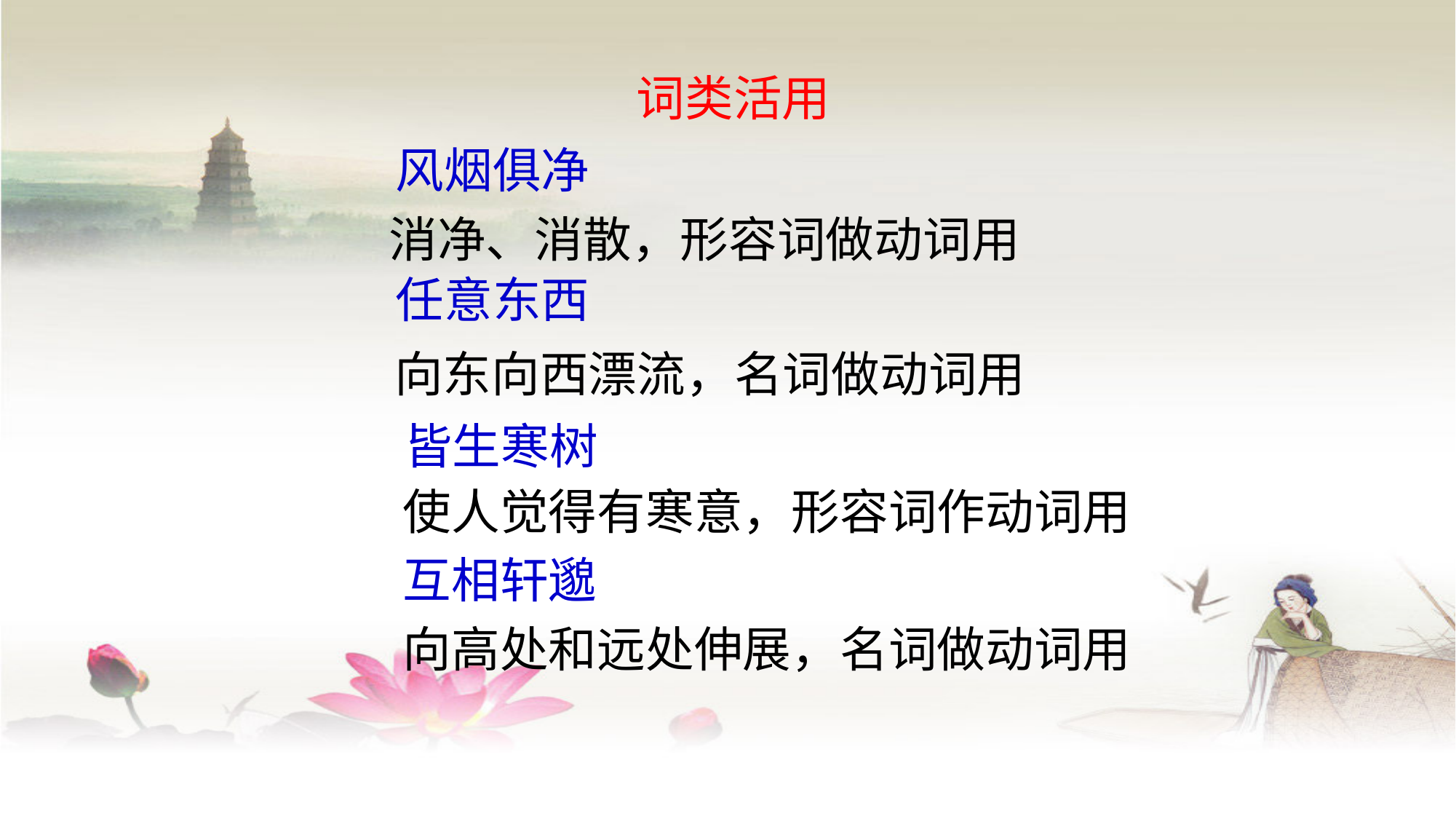

词类活用
风烟俱净
消净、消散，形容词做动词用
任意东西
向东向西漂流，名词做动词用
皆生寒树
使人觉得有寒意，形容词作动词用
互相轩邈
向高处和远处伸展，名词做动词用